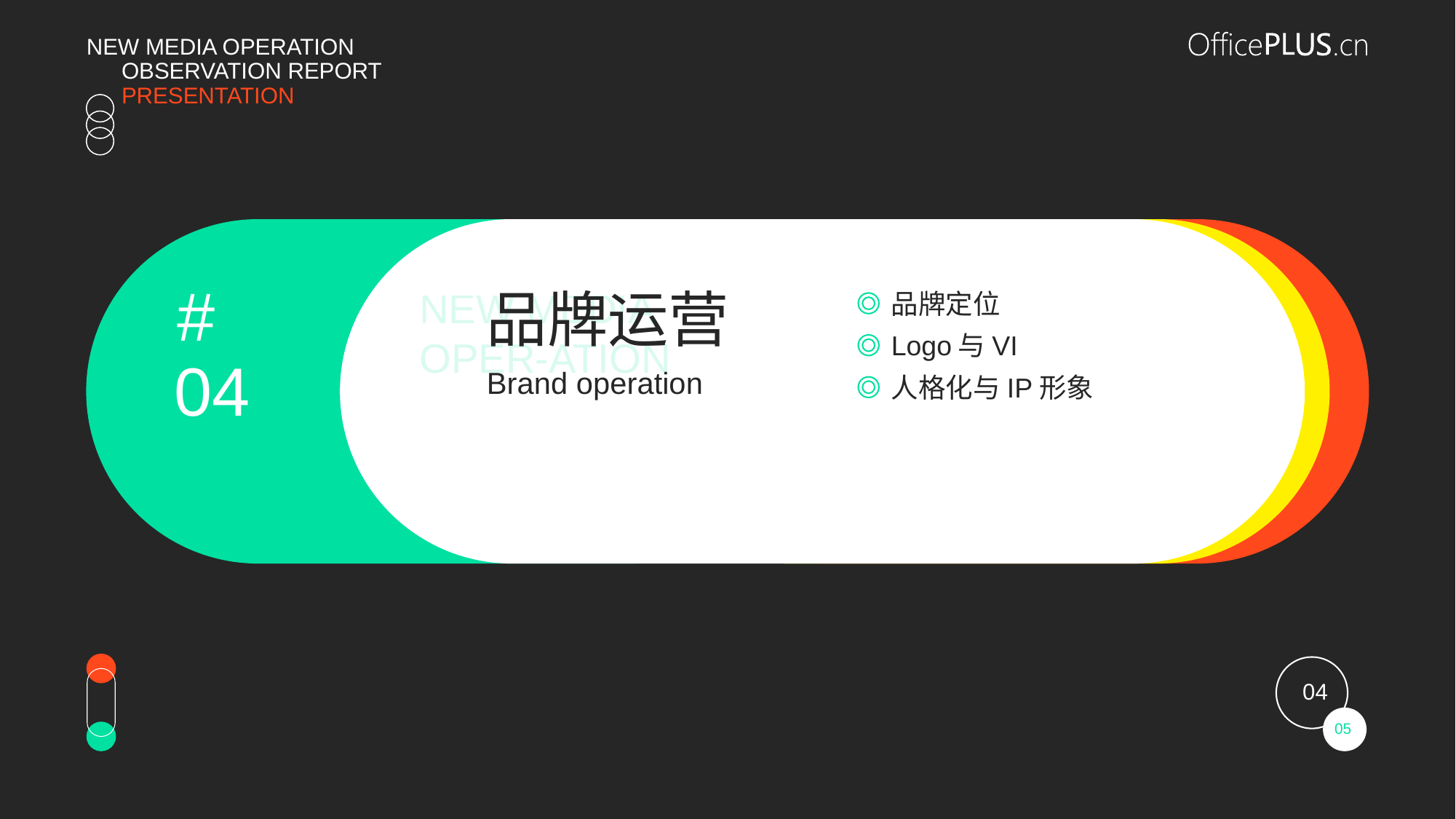

品牌运营
品牌定位

Logo与VI

04
Brand operation
人格化与IP形象

04